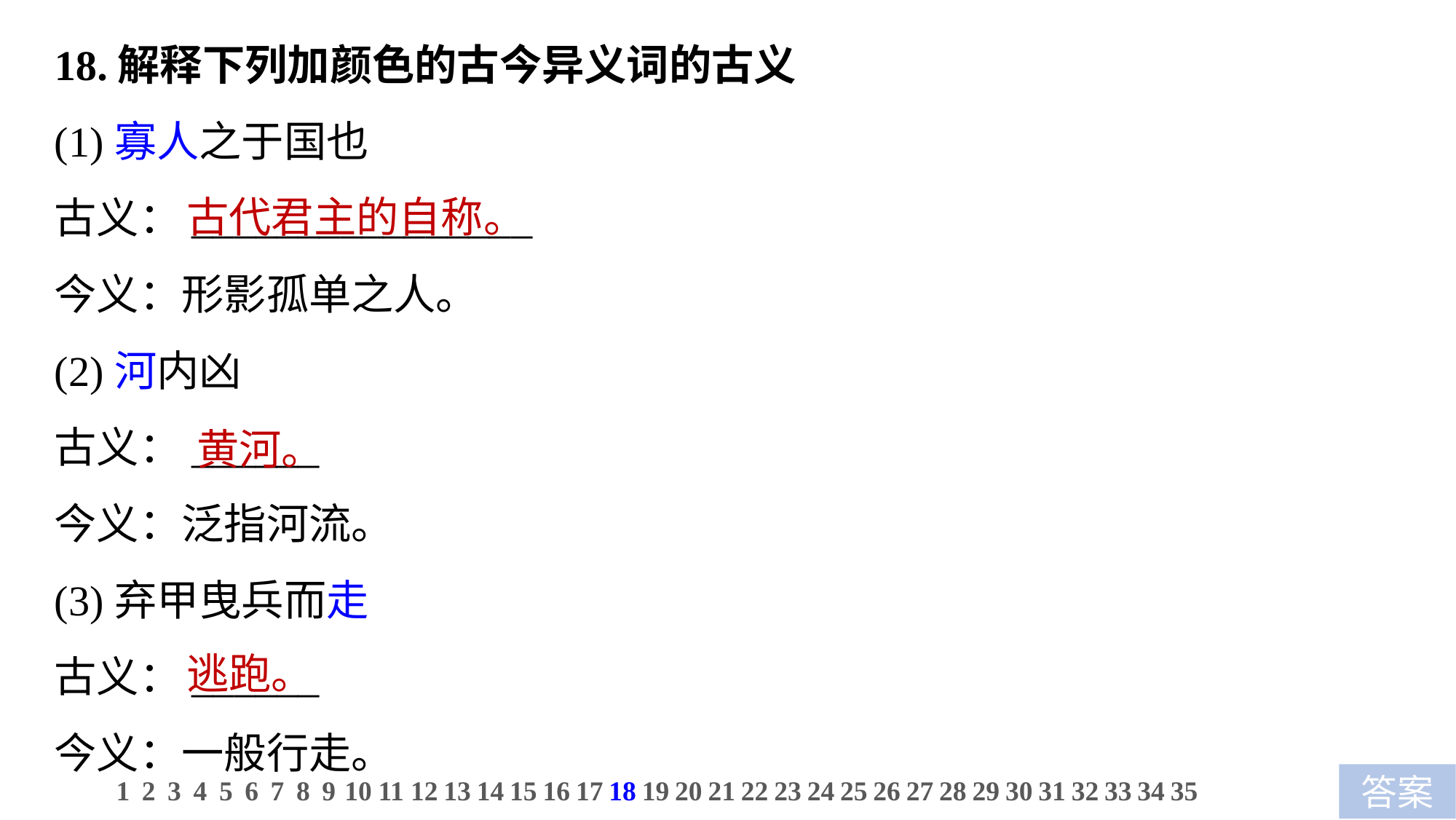

18.解释下列加颜色的古今异义词的古义
(1)寡人之于国也
古义：________________
今义：形影孤单之人。
(2)河内凶
古义：______
今义：泛指河流。
(3)弃甲曳兵而走
古义：______
今义：一般行走。
古代君主的自称。
黄河。
逃跑。
1
2
3
4
5
6
7
8
9
10
11
12
13
14
15
16
17
18
19
20
21
22
23
24
25
26
27
28
29
30
31
32
33
34
35
答案